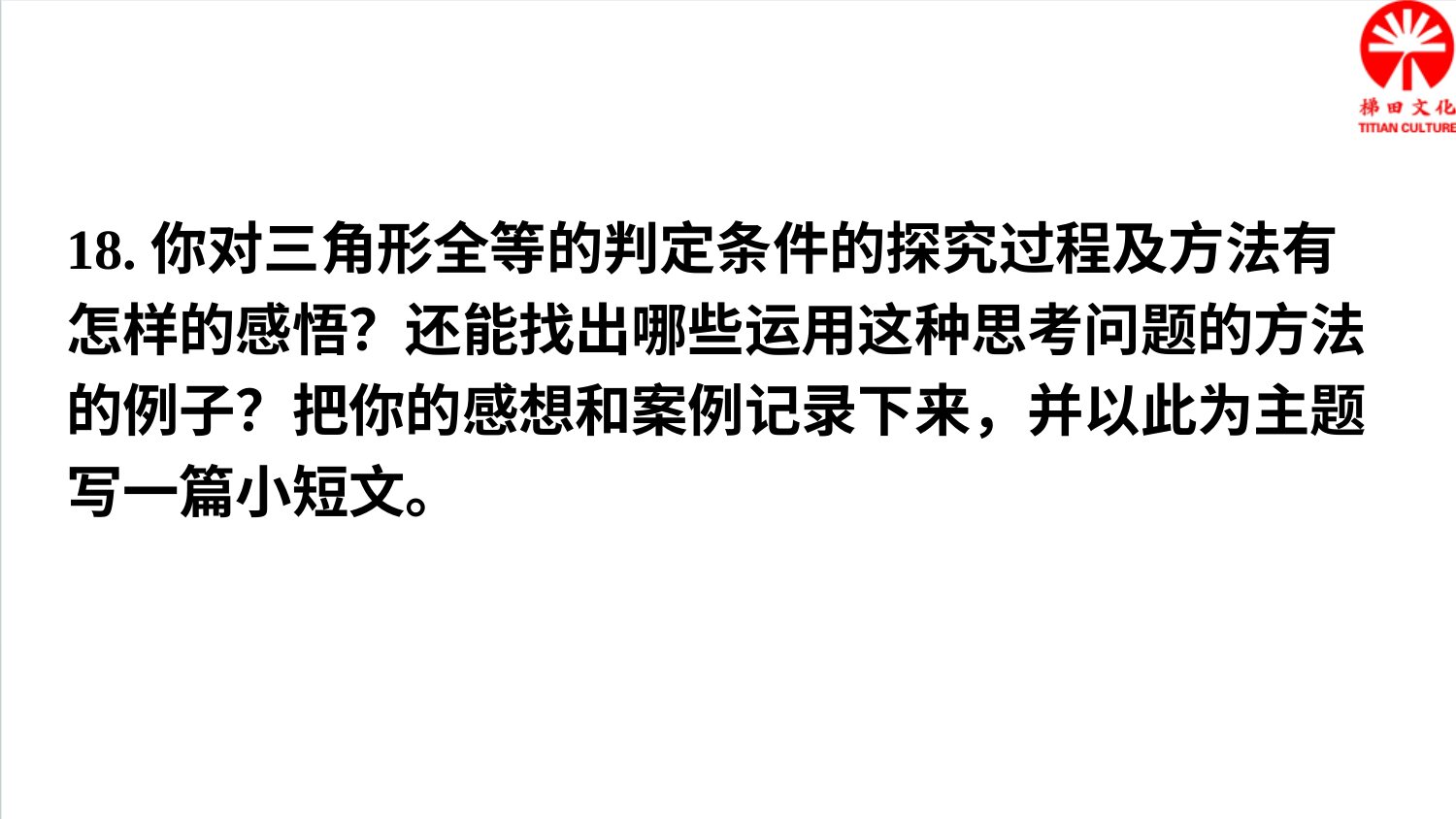

18.你对三角形全等的判定条件的探究过程及方法有怎样的感悟？还能找出哪些运用这种思考问题的方法的例子？把你的感想和案例记录下来，并以此为主题写一篇小短文。